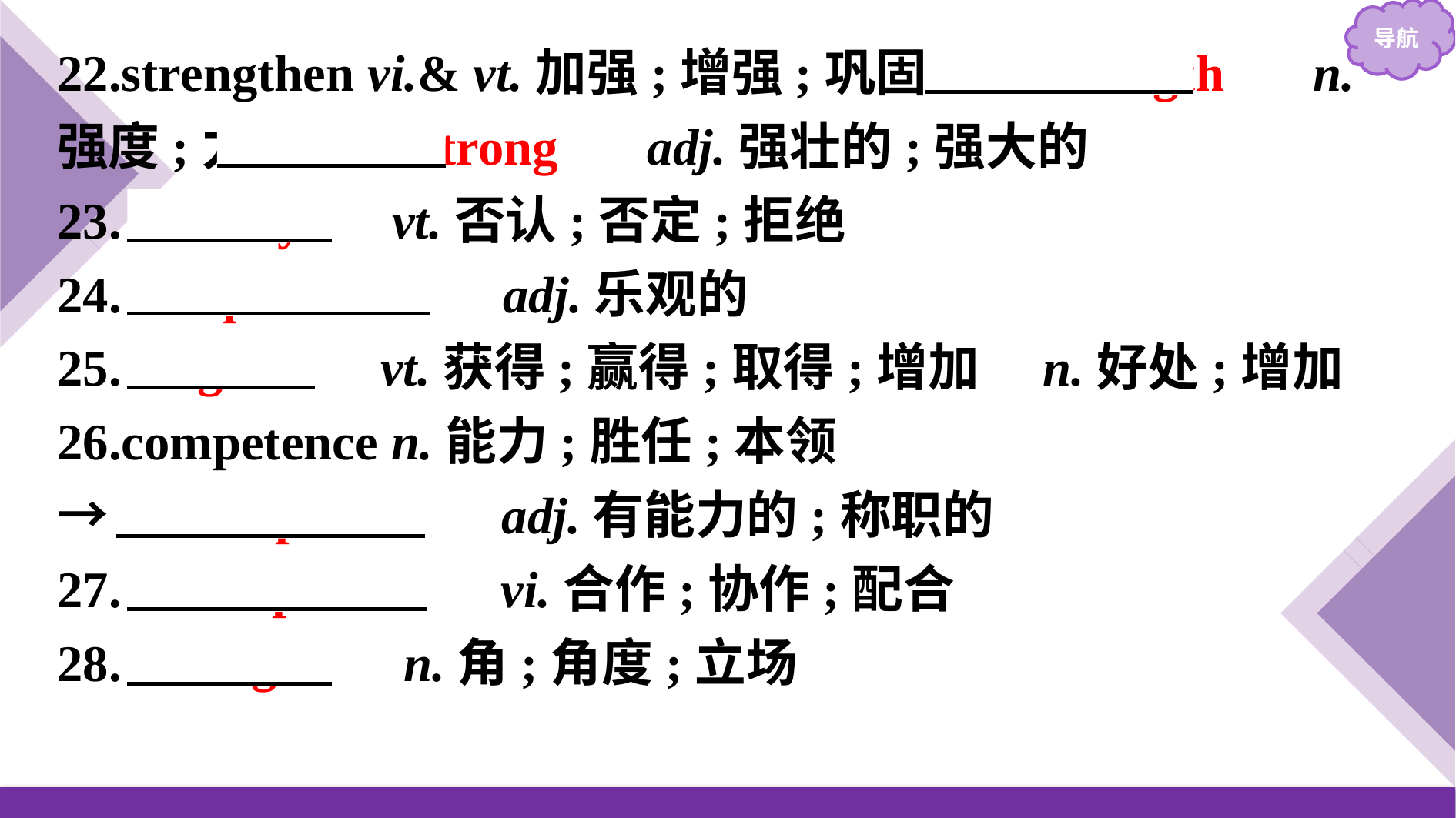

22.strengthen vi.& vt.加强;增强;巩固→　strength　 n.强度;力量→　strong　 adj.强壮的;强大的
23.　deny　 vt.否认;否定;拒绝
24.　optimistic　 adj.乐观的
25.　gain　 vt.获得;赢得;取得;增加　n.好处;增加
26.competence n.能力;胜任;本领
→　competent　 adj.有能力的;称职的
27.　cooperate　 vi.合作;协作;配合
28.　angle　 n.角;角度;立场